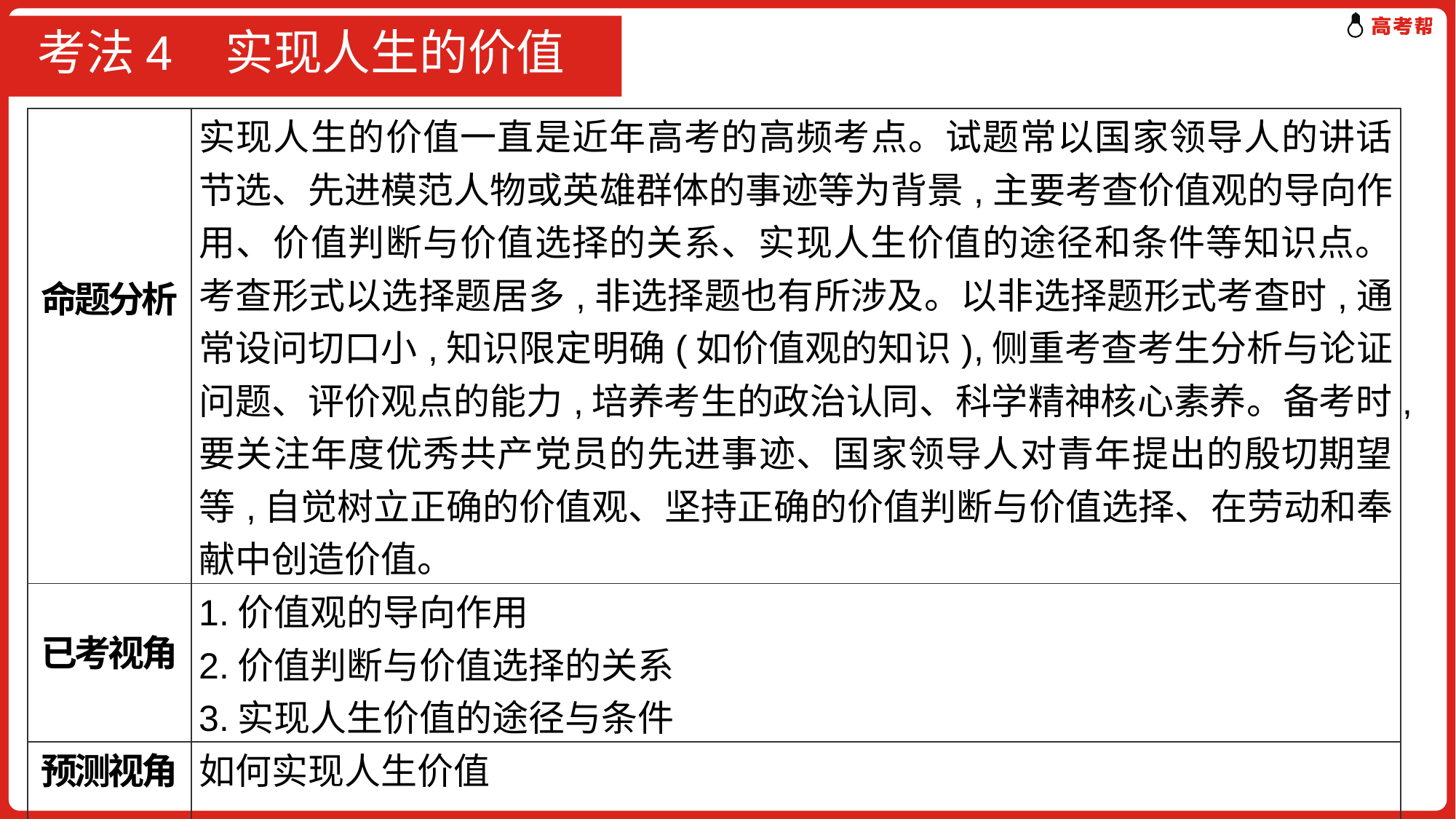

# 考法4   实现人生的价值
| 命题分析 | 实现人生的价值一直是近年高考的高频考点。试题常以国家领导人的讲话节选、先进模范人物或英雄群体的事迹等为背景,主要考查价值观的导向作用、价值判断与价值选择的关系、实现人生价值的途径和条件等知识点。考查形式以选择题居多,非选择题也有所涉及。以非选择题形式考查时,通常设问切口小,知识限定明确(如价值观的知识),侧重考查考生分析与论证问题、评价观点的能力,培养考生的政治认同、科学精神核心素养。备考时,要关注年度优秀共产党员的先进事迹、国家领导人对青年提出的殷切期望等,自觉树立正确的价值观、坚持正确的价值判断与价值选择、在劳动和奉献中创造价值。 |
| --- | --- |
| 已考视角 | 1.价值观的导向作用 2.价值判断与价值选择的关系 3.实现人生价值的途径与条件 |
| 预测视角 | 如何实现人生价值 |